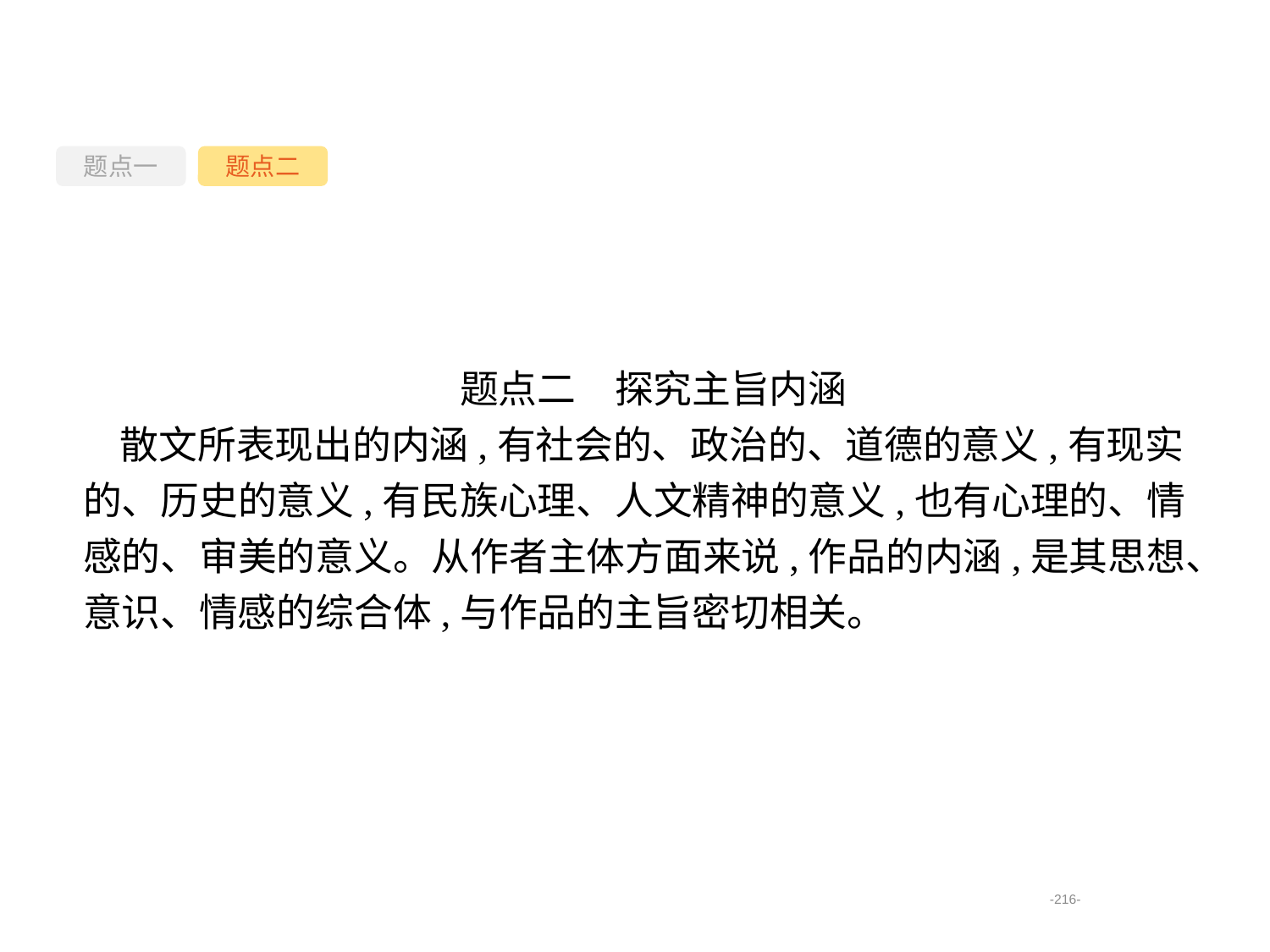

题点一
题点二
题点二　探究主旨内涵
散文所表现出的内涵,有社会的、政治的、道德的意义,有现实的、历史的意义,有民族心理、人文精神的意义,也有心理的、情感的、审美的意义。从作者主体方面来说,作品的内涵,是其思想、意识、情感的综合体,与作品的主旨密切相关。
-216-